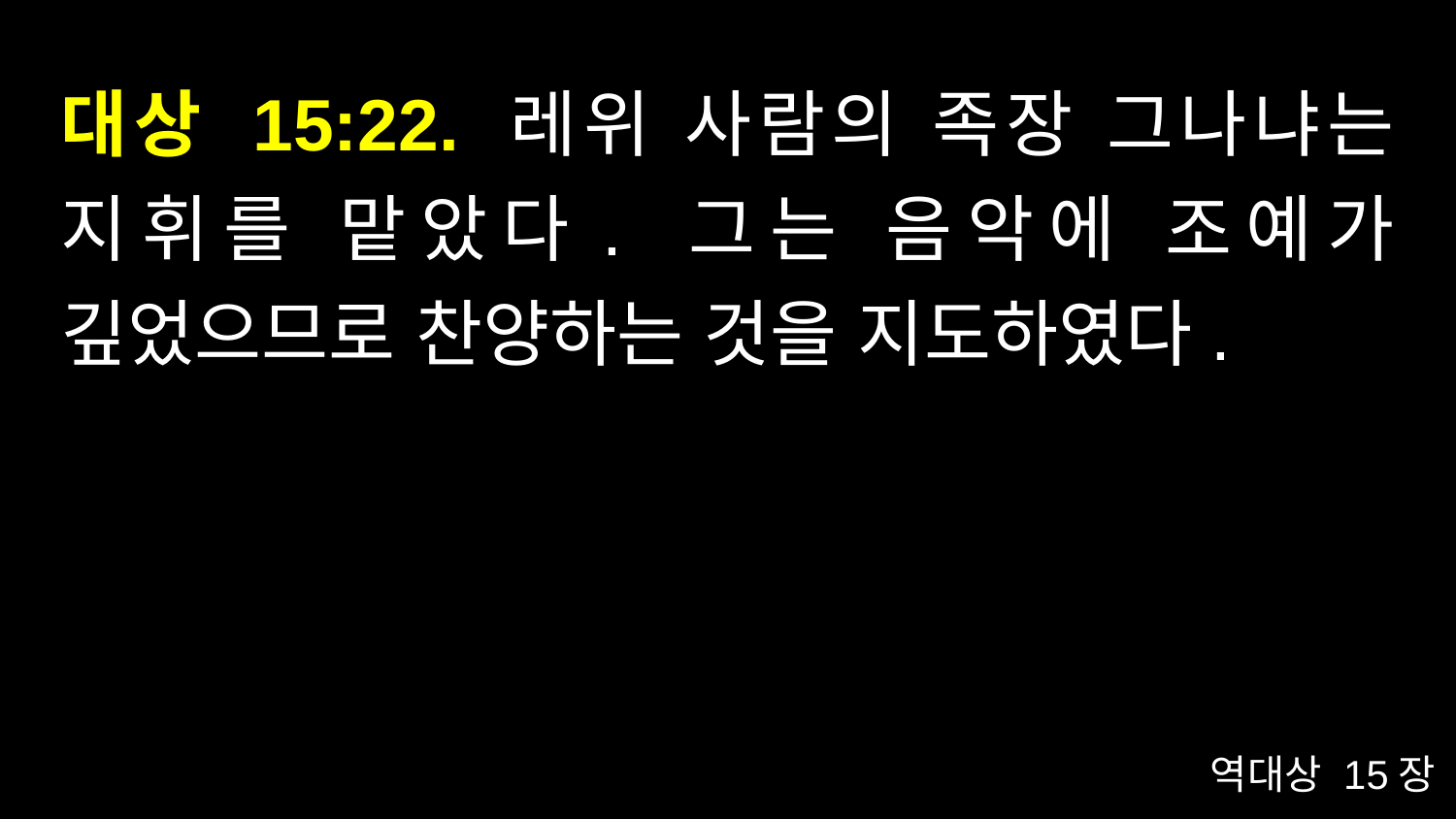

# 대상 15:22. 레위 사람의 족장 그나냐는 지휘를 맡았다. 그는 음악에 조예가 깊었으므로 찬양하는 것을 지도하였다.
역대상 15장